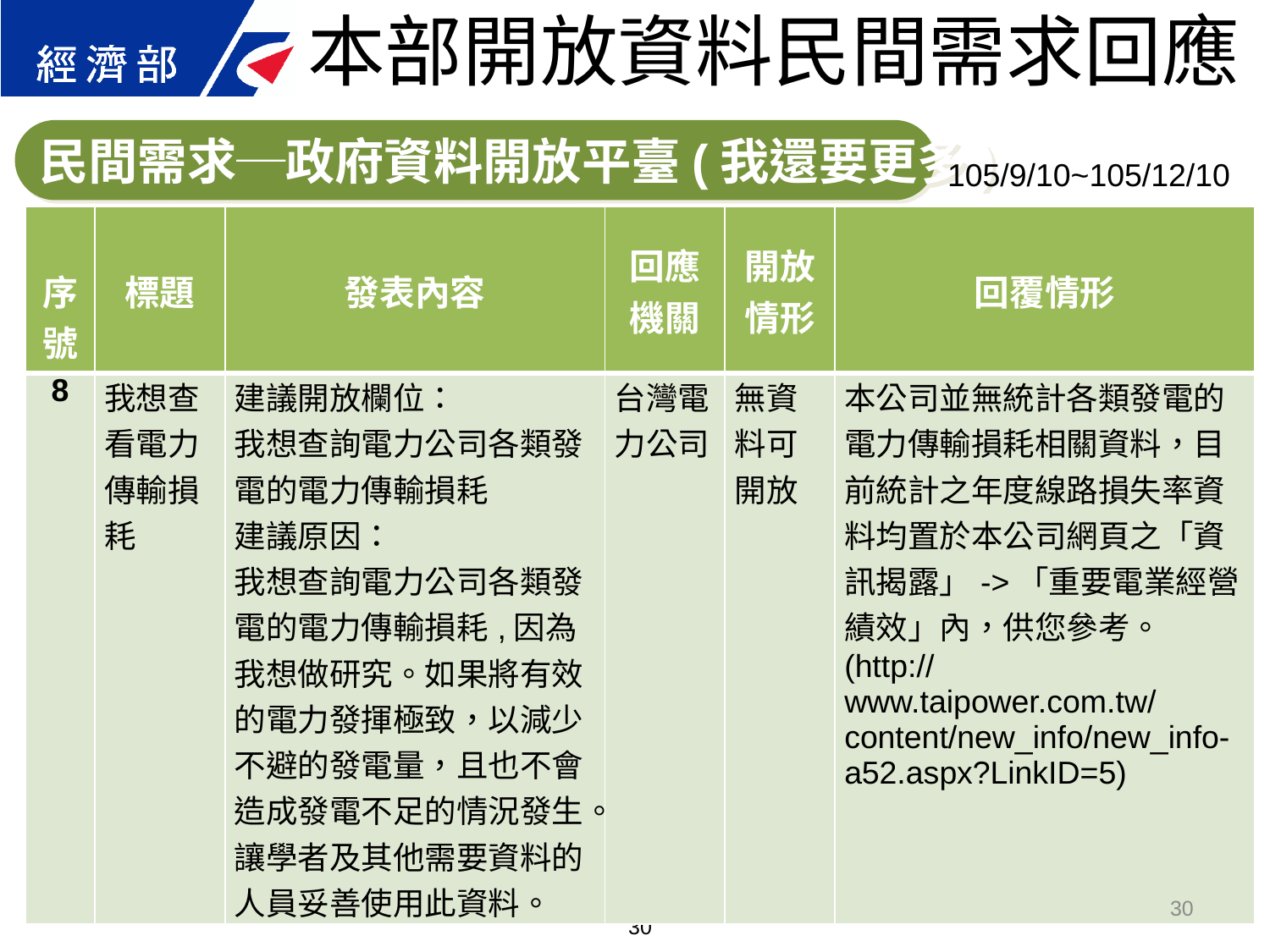

本部開放資料民間需求回應
民間需求─政府資料開放平臺(我還要更多)
105/9/10~105/12/10
| 序號 | 標題 | 發表內容 | 回應 機關 | 開放 情形 | 回覆情形 |
| --- | --- | --- | --- | --- | --- |
| 8 | 我想查看電力傳輸損耗 | 建議開放欄位： 我想查詢電力公司各類發電的電力傳輸損耗 建議原因： 我想查詢電力公司各類發電的電力傳輸損耗,因為我想做研究。如果將有效的電力發揮極致，以減少不避的發電量，且也不會造成發電不足的情況發生。讓學者及其他需要資料的人員妥善使用此資料。 | 台灣電力公司 | 無資料可開放 | 本公司並無統計各類發電的電力傳輸損耗相關資料，目前統計之年度線路損失率資料均置於本公司網頁之「資訊揭露」->「重要電業經營績效」內，供您參考。 (http://www.taipower.com.tw/content/new\_info/new\_info-a52.aspx?LinkID=5) |
30
30